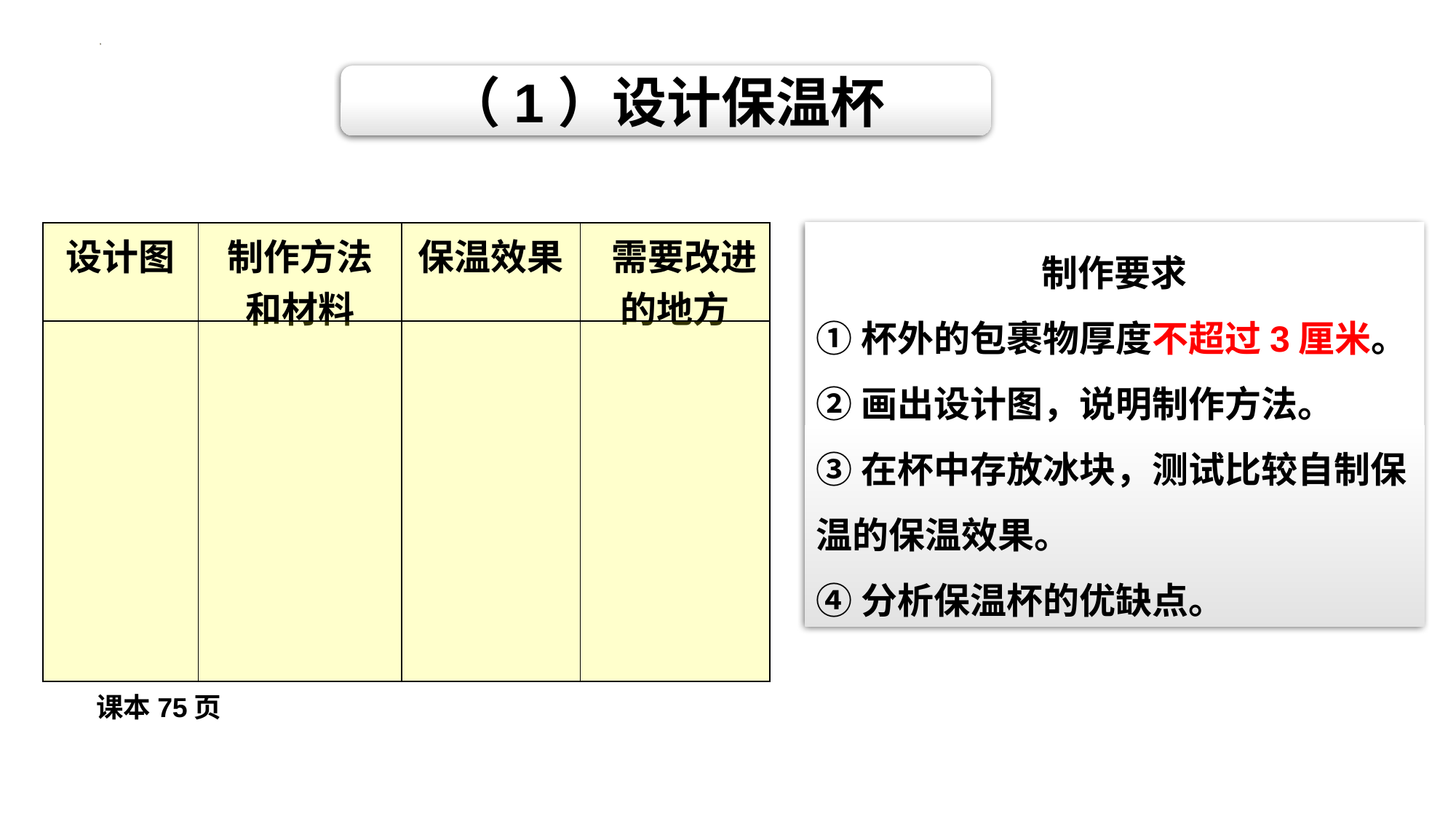

（1）设计保温杯
| 设计图 | 制作方法和材料 | 保温效果 | 需要改进的地方 |
| --- | --- | --- | --- |
|  |  |  |  |
制作要求
①杯外的包裹物厚度不超过3厘米。
②画出设计图，说明制作方法。
③在杯中存放冰块，测试比较自制保温的保温效果。
④分析保温杯的优缺点。

课本75页